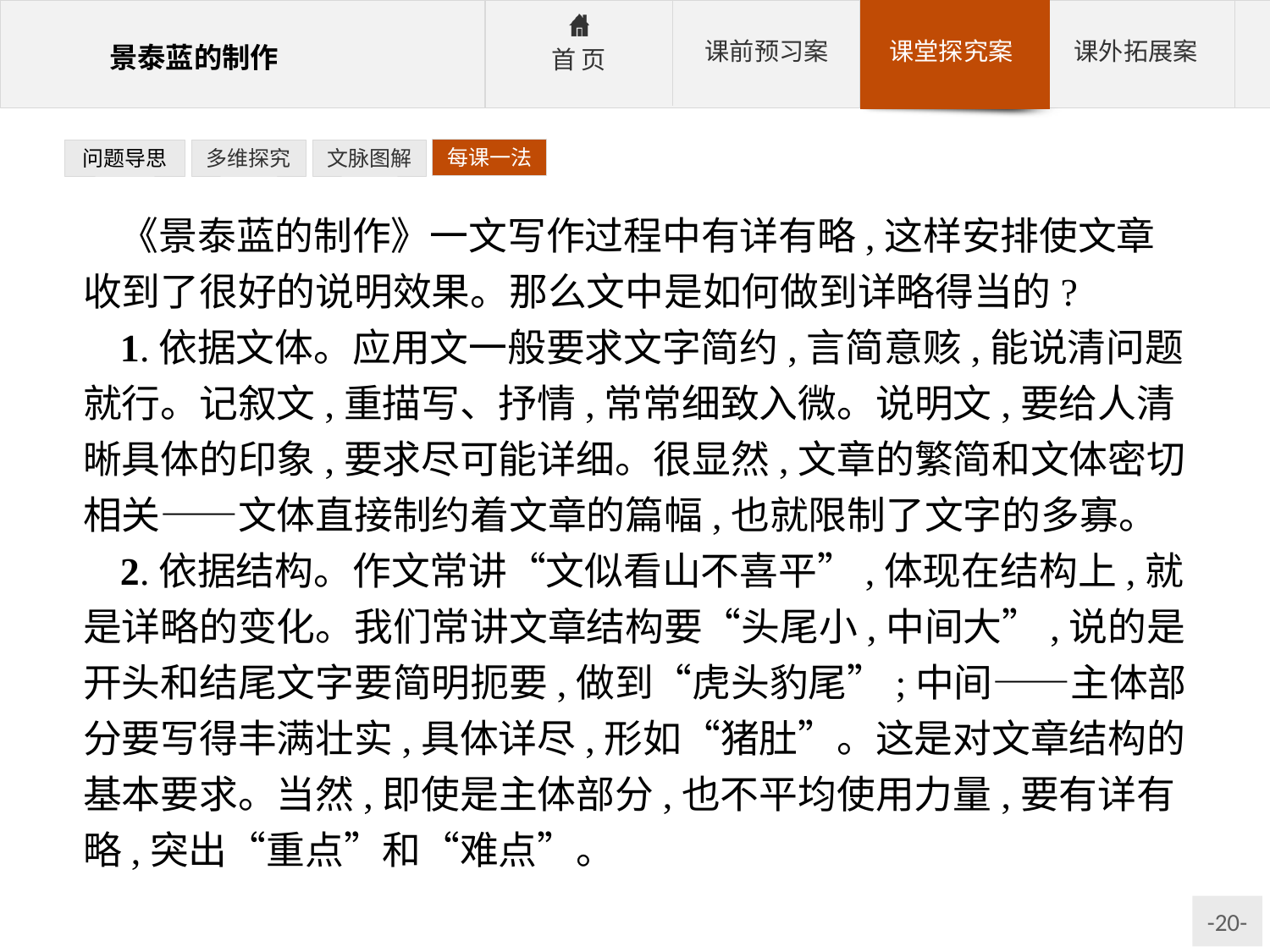

每课一法
问题导思
多维探究
文脉图解
《景泰蓝的制作》一文写作过程中有详有略,这样安排使文章收到了很好的说明效果。那么文中是如何做到详略得当的?
1.依据文体。应用文一般要求文字简约,言简意赅,能说清问题就行。记叙文,重描写、抒情,常常细致入微。说明文,要给人清晰具体的印象,要求尽可能详细。很显然,文章的繁简和文体密切相关——文体直接制约着文章的篇幅,也就限制了文字的多寡。
2.依据结构。作文常讲“文似看山不喜平”,体现在结构上,就是详略的变化。我们常讲文章结构要“头尾小,中间大”,说的是开头和结尾文字要简明扼要,做到“虎头豹尾”;中间——主体部分要写得丰满壮实,具体详尽,形如“猪肚”。这是对文章结构的基本要求。当然,即使是主体部分,也不平均使用力量,要有详有略,突出“重点”和“难点”。